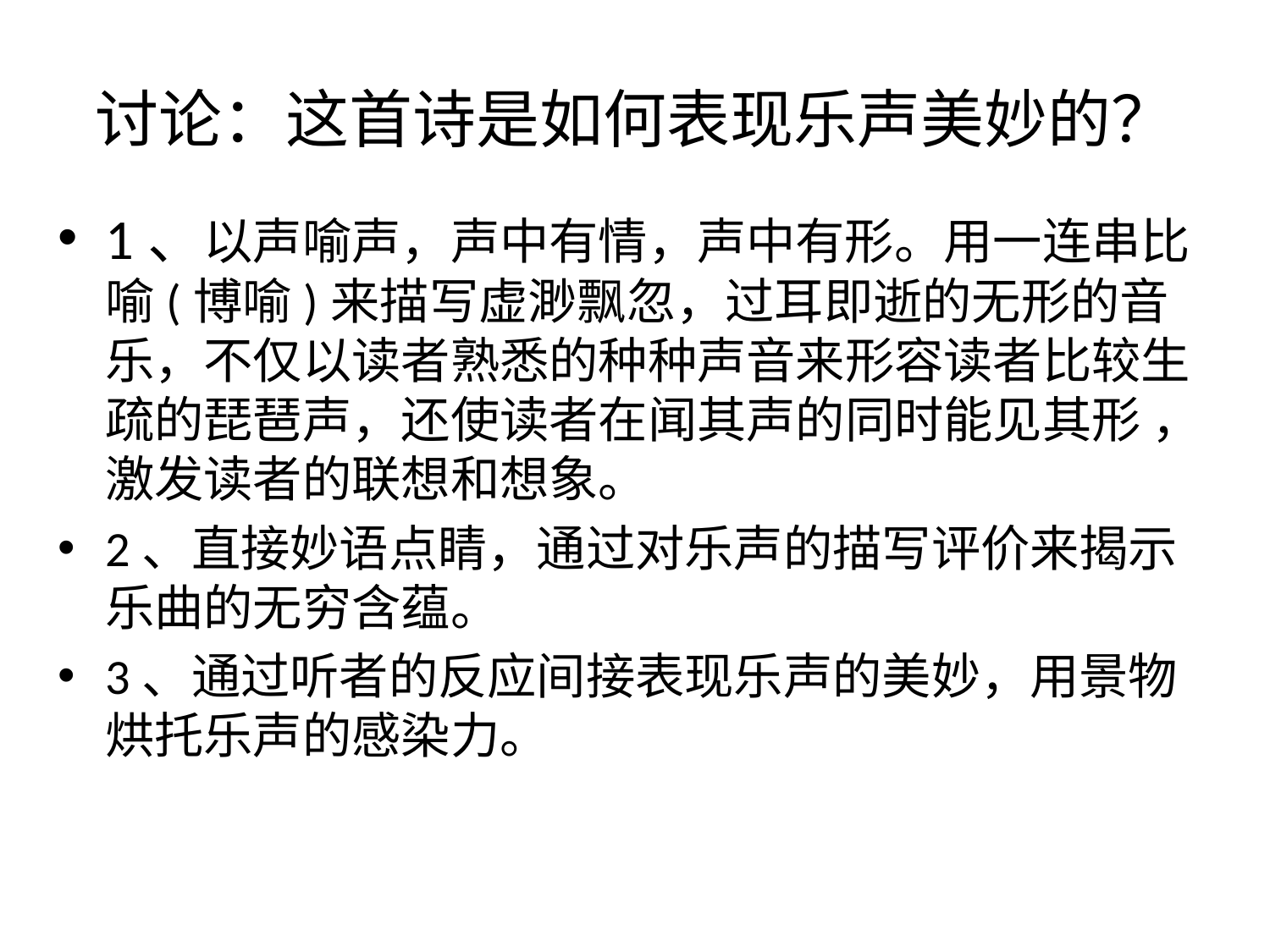

# 讨论：这首诗是如何表现乐声美妙的？
1、以声喻声，声中有情，声中有形。用一连串比喻(博喻)来描写虚渺飘忽，过耳即逝的无形的音乐，不仅以读者熟悉的种种声音来形容读者比较生疏的琵琶声，还使读者在闻其声的同时能见其形 ，激发读者的联想和想象。
2、直接妙语点睛，通过对乐声的描写评价来揭示乐曲的无穷含蕴。
3、通过听者的反应间接表现乐声的美妙，用景物烘托乐声的感染力。